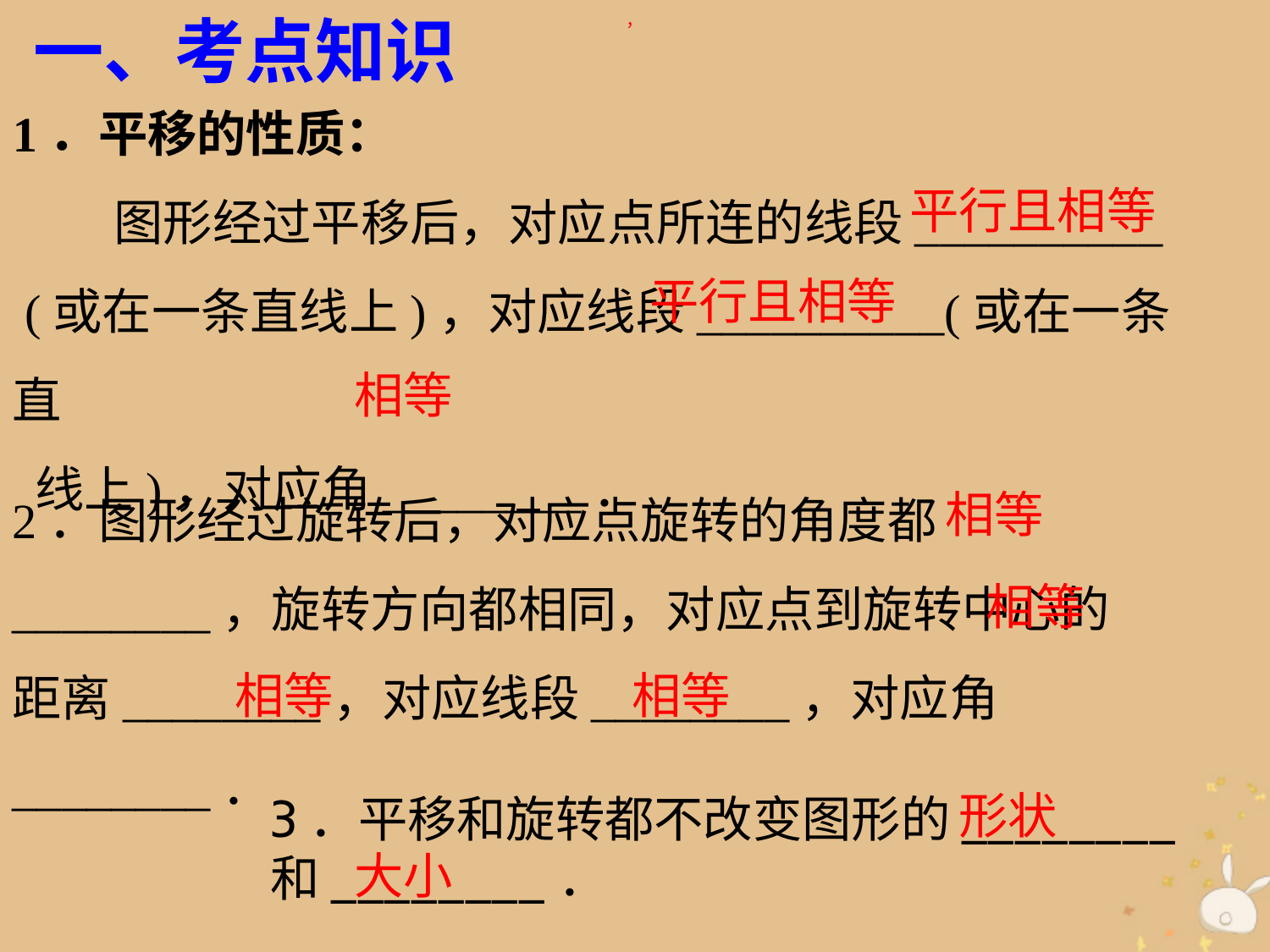

一、考点知识
，

1．平移的性质：
        图形经过平移后，对应点所连的线段__________
 (或在一条直线上)，对应线段__________(或在一条直
 线上)，对应角________．
平行且相等
平行且相等
相等
2．图形经过旋转后，对应点旋转的角度都________，旋转方向都相同，对应点到旋转中心的距离________，对应线段________，对应角________．
相等
相等
相等
相等
形状
3．平移和旋转都不改变图形的________
和________．
大小